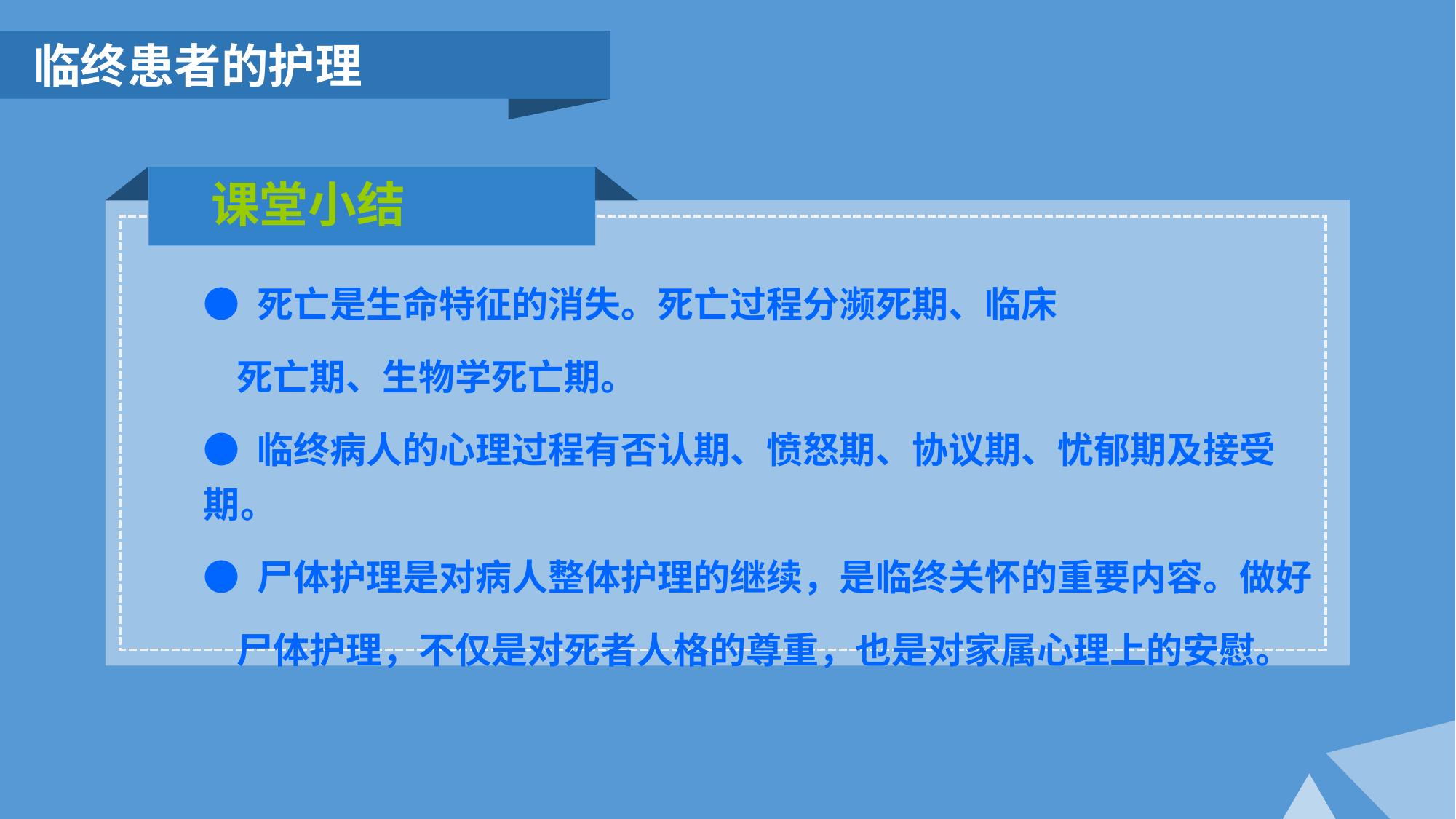

临终患者的护理

课堂小结

● 死亡是生命特征的消失。死亡过程分濒死期、临床
   死亡期、生物学死亡期。
● 临终病人的心理过程有否认期、愤怒期、协议期、忧郁期及接受期。
● 尸体护理是对病人整体护理的继续，是临终关怀的重要内容。做好
   尸体护理，不仅是对死者人格的尊重，也是对家属心理上的安慰。